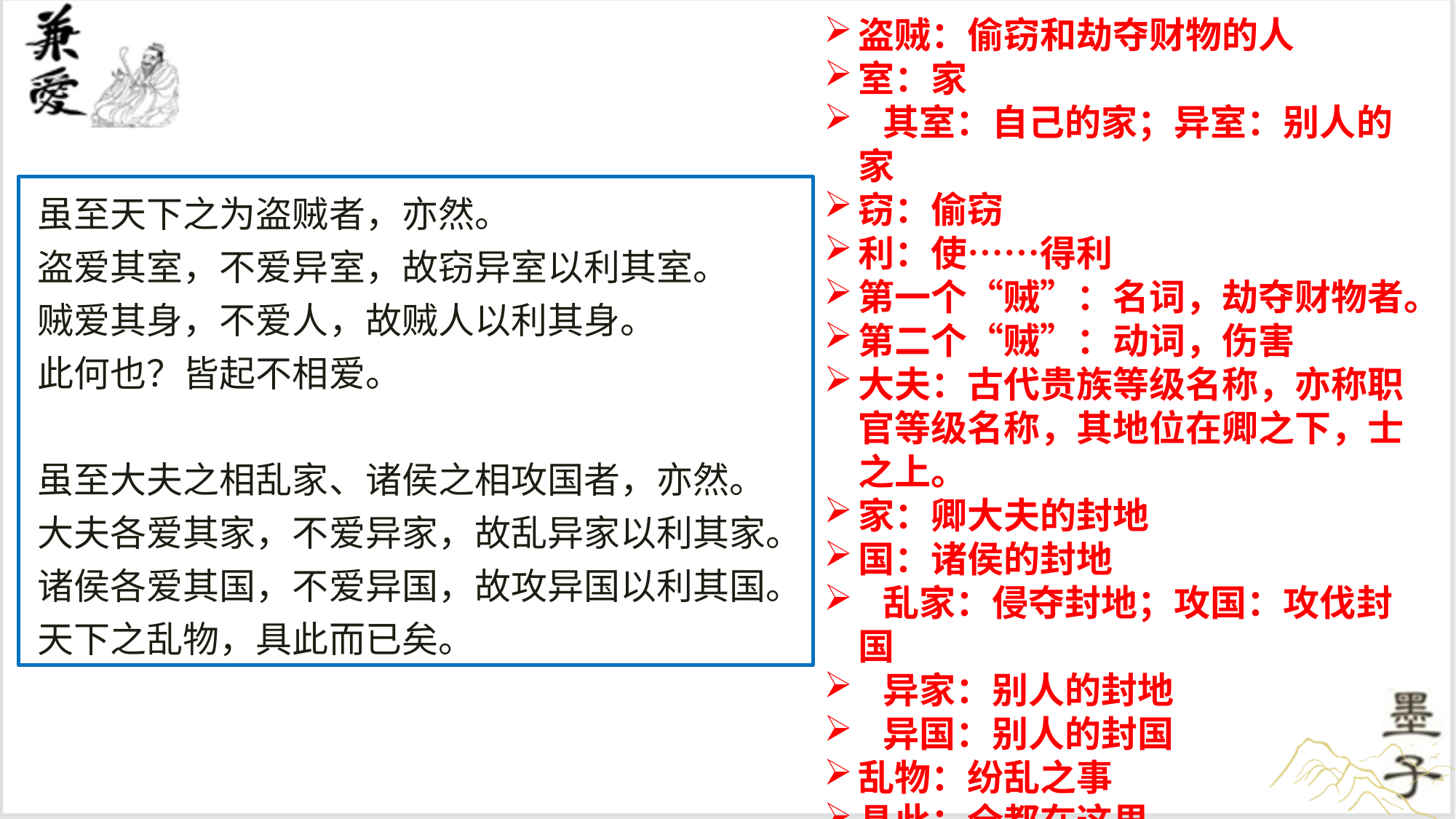

盗贼：偷窃和劫夺财物的人
室：家
  其室：自己的家；异室：别人的家
窃：偷窃
利：使……得利
第一个“贼”：名词，劫夺财物者。
第二个“贼”：动词，伤害
大夫：古代贵族等级名称，亦称职官等级名称，其地位在卿之下，士之上。
家：卿大夫的封地
国：诸侯的封地
  乱家：侵夺封地；攻国：攻伐封国
  异家：别人的封地
  异国：别人的封国
乱物：纷乱之事
具此：全都在这里。
        具，完全、齐全
虽至天下之为盗贼者，亦然。
盗爱其室，不爱异室，故窃异室以利其室。
贼爱其身，不爱人，故贼人以利其身。
此何也？皆起不相爱。

虽至大夫之相乱家、诸侯之相攻国者，亦然。
大夫各爱其家，不爱异家，故乱异家以利其家。
诸侯各爱其国，不爱异国，故攻异国以利其国。
天下之乱物，具此而已矣。